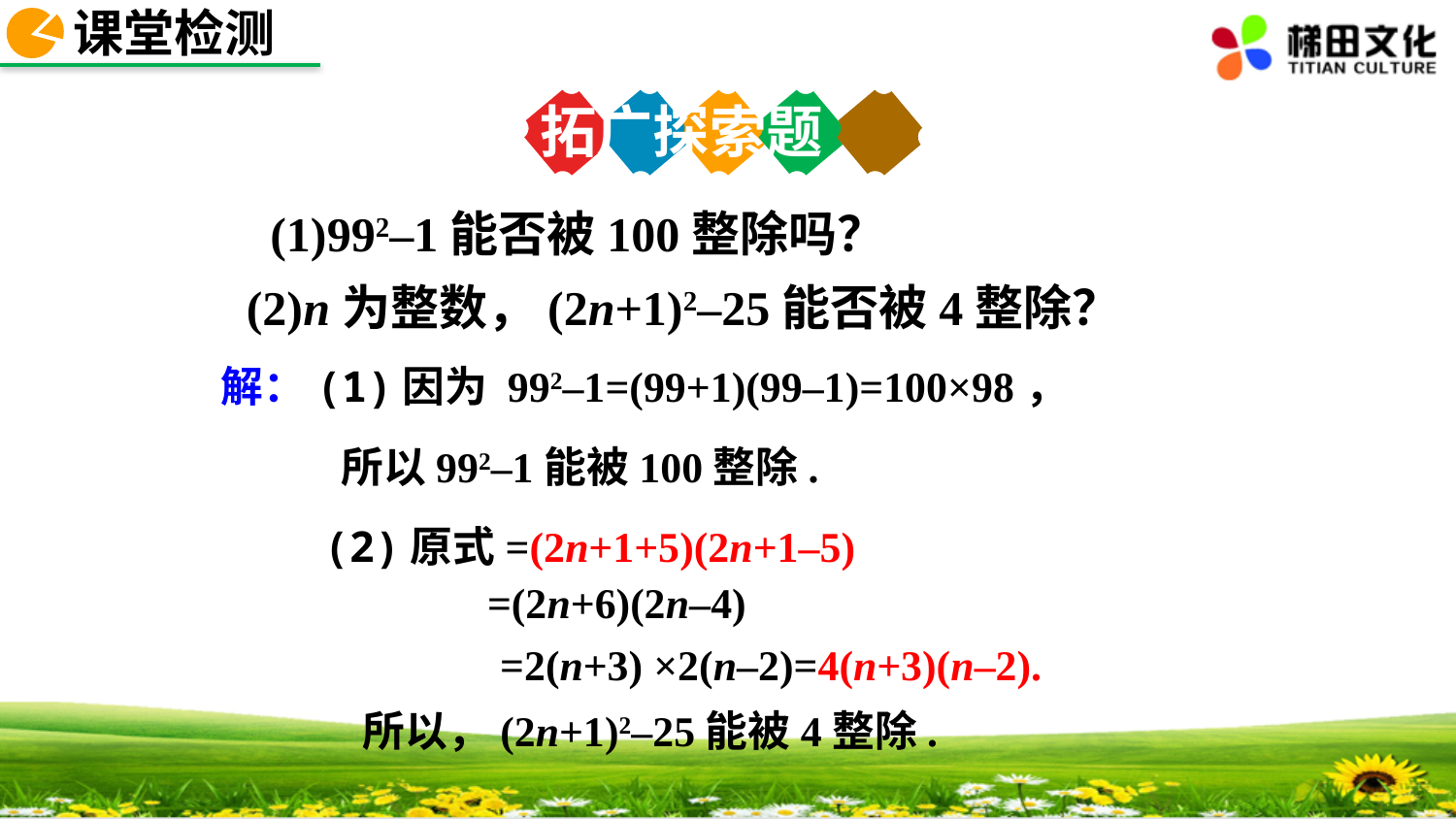

课堂检测

拓广探索题

(1)992–1能否被100整除吗？
(2)n为整数，(2n+1)2–25能否被4整除？
解：(1)因为 992–1=(99+1)(99–1)=100×98，
所以992–1能被100整除.
(2)原式=(2n+1+5)(2n+1–5)
=(2n+6)(2n–4)
 =2(n+3) ×2(n–2)=4(n+3)(n–2).
所以，(2n+1)2–25能被4整除.